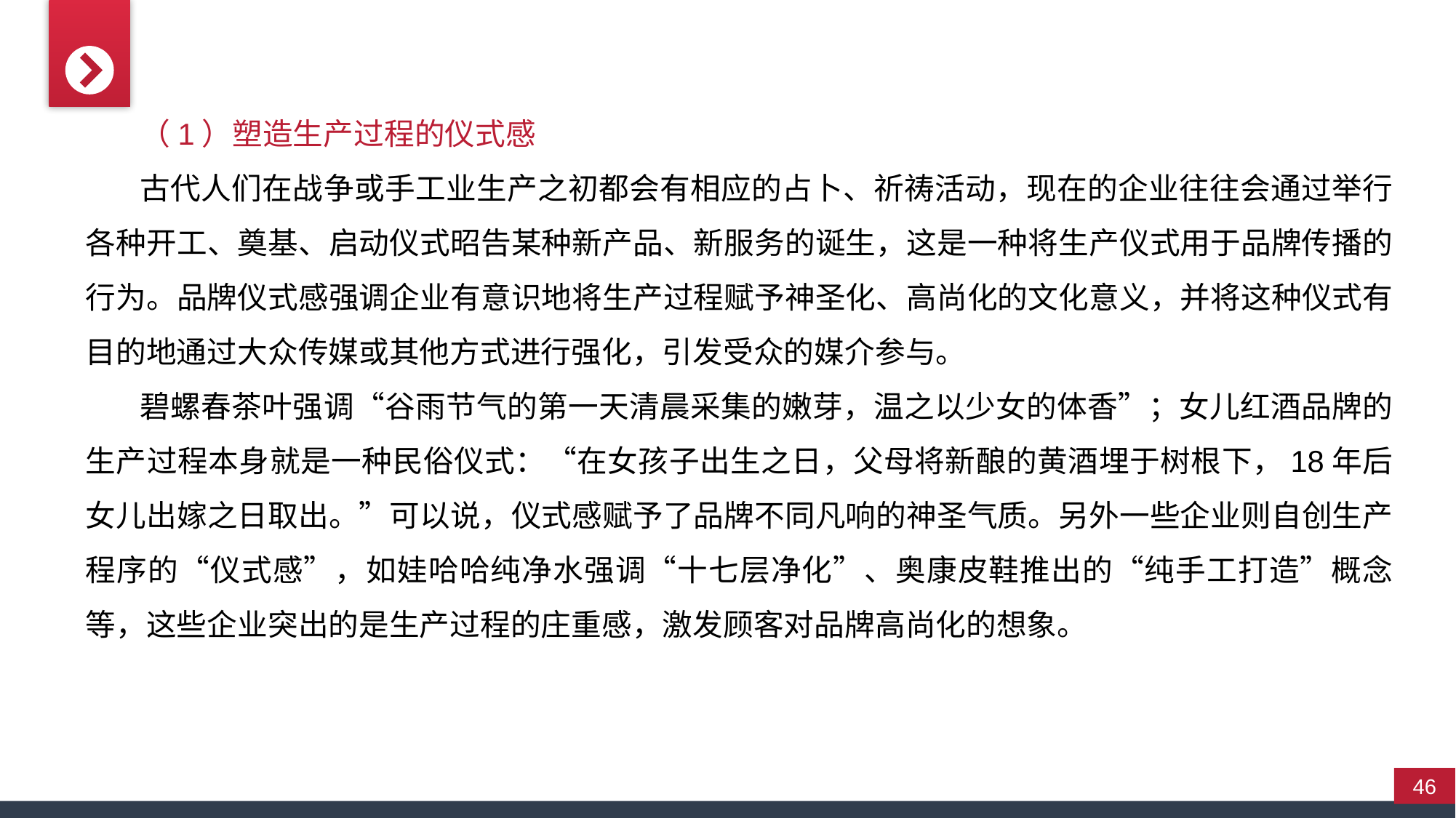

（1）塑造生产过程的仪式感
古代人们在战争或手工业生产之初都会有相应的占卜、祈祷活动，现在的企业往往会通过举行各种开工、奠基、启动仪式昭告某种新产品、新服务的诞生，这是一种将生产仪式用于品牌传播的行为。品牌仪式感强调企业有意识地将生产过程赋予神圣化、高尚化的文化意义，并将这种仪式有目的地通过大众传媒或其他方式进行强化，引发受众的媒介参与。
碧螺春茶叶强调“谷雨节气的第一天清晨采集的嫩芽，温之以少女的体香”；女儿红酒品牌的生产过程本身就是一种民俗仪式：“在女孩子出生之日，父母将新酿的黄酒埋于树根下，18年后女儿出嫁之日取出。”可以说，仪式感赋予了品牌不同凡响的神圣气质。另外一些企业则自创生产程序的“仪式感”，如娃哈哈纯净水强调“十七层净化”、奥康皮鞋推出的“纯手工打造”概念等，这些企业突出的是生产过程的庄重感，激发顾客对品牌高尚化的想象。